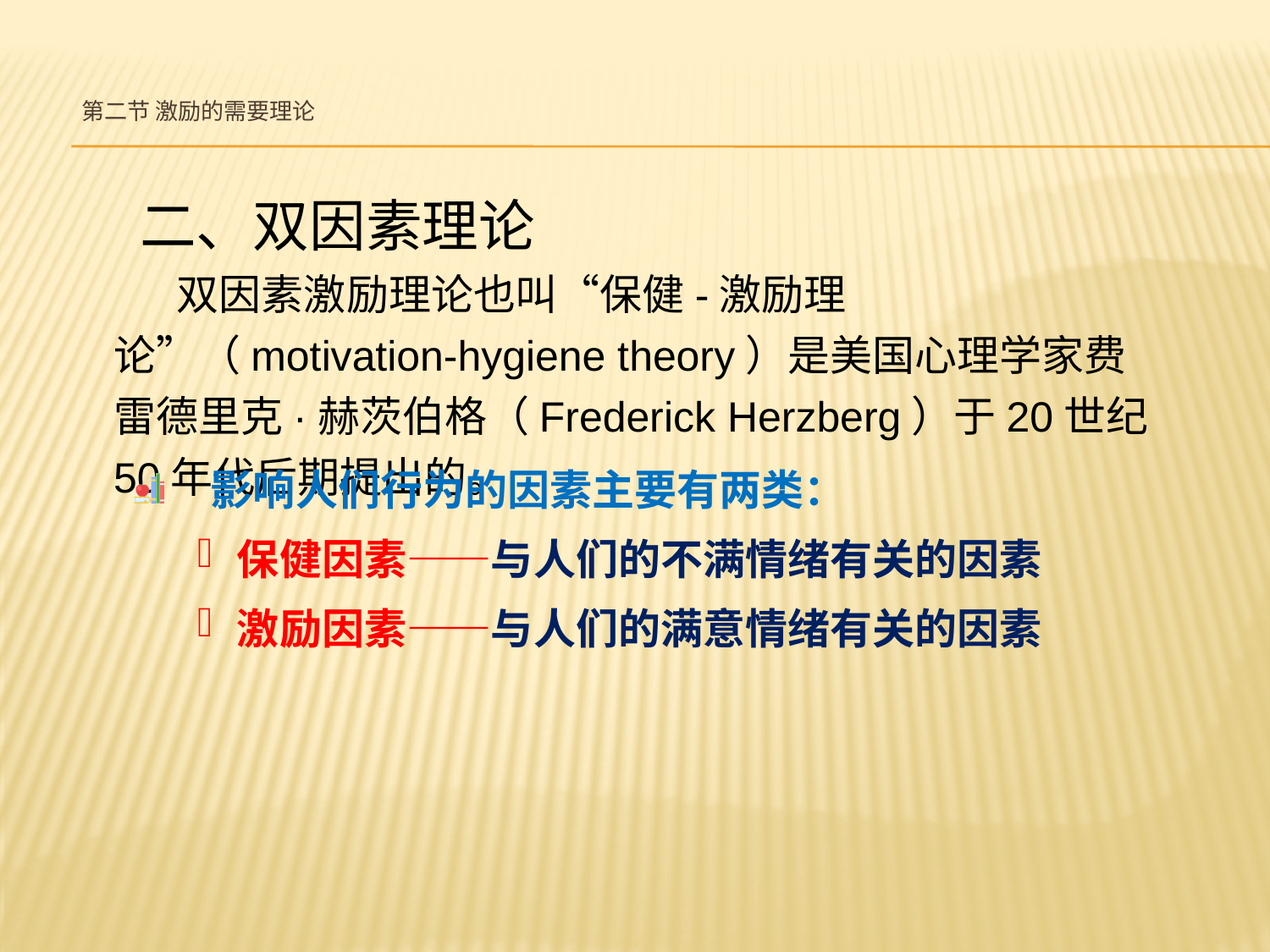

# 第二节 激励的需要理论

 二、双因素理论
       双因素激励理论也叫“保健-激励理论”（motivation-hygiene theory）是美国心理学家费雷德里克·赫茨伯格（Frederick Herzberg）于20世纪50年代后期提出的。
  影响人们行为的因素主要有两类：
保健因素——与人们的不满情绪有关的因素
激励因素——与人们的满意情绪有关的因素